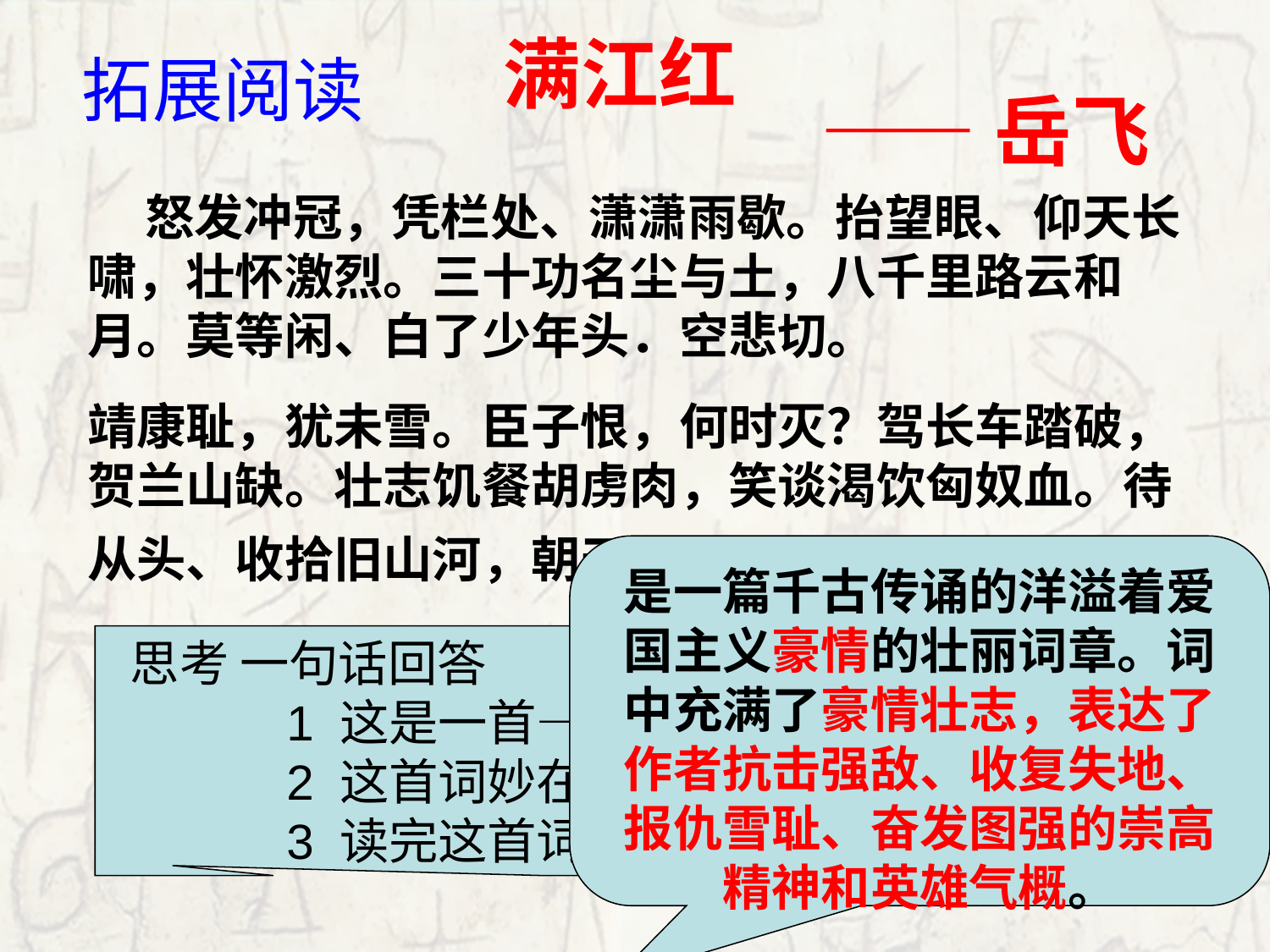

满江红
拓展阅读
——岳飞
     怒发冲冠，凭栏处、潇潇雨歇。抬望眼、仰天长啸，壮怀激烈。三十功名尘与土，八千里路云和月。莫等闲、白了少年头．空悲切。
靖康耻，犹未雪。臣子恨，何时灭？驾长车踏破，贺兰山缺。壮志饥餐胡虏肉，笑谈渴饮匈奴血。待从头、收拾旧山河，朝天阙。

是一篇千古传诵的洋溢着爱国主义豪情的壮丽词章。词中充满了豪情壮志，表达了作者抗击强敌、收复失地、报仇雪耻、奋发图强的崇高精神和英雄气概。
 思考 一句话回答
             1 这是一首——词。
             2 这首词妙在——
             3 读完这首词我感受到——